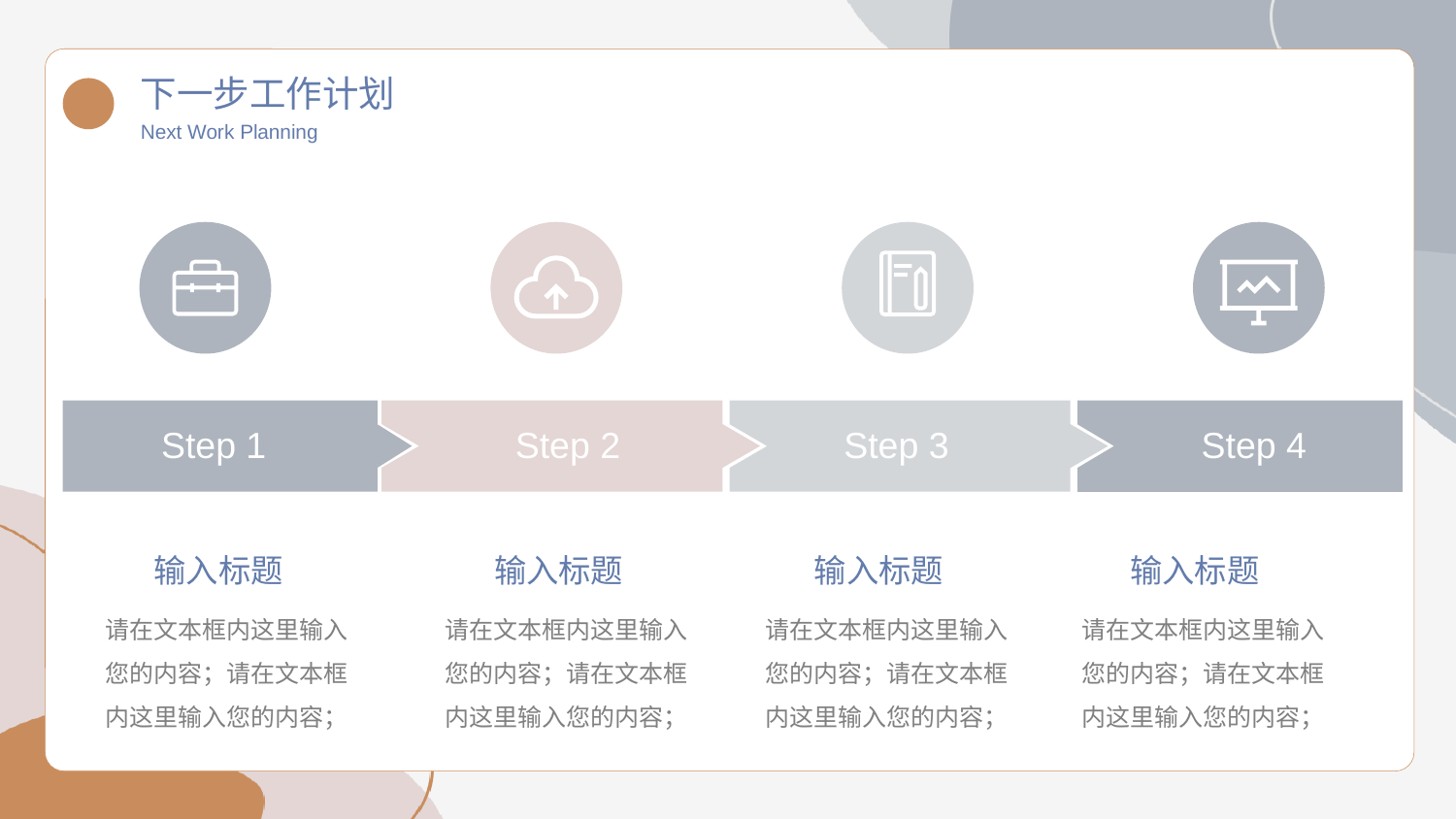

下一步工作计划

Next Work Planning

Step 1
Step 2
Step 3
Step 4
输入标题
请在文本框内这里输入您的内容；请在文本框内这里输入您的内容；
输入标题
请在文本框内这里输入您的内容；请在文本框内这里输入您的内容；
输入标题
请在文本框内这里输入您的内容；请在文本框内这里输入您的内容；
输入标题
请在文本框内这里输入您的内容；请在文本框内这里输入您的内容；